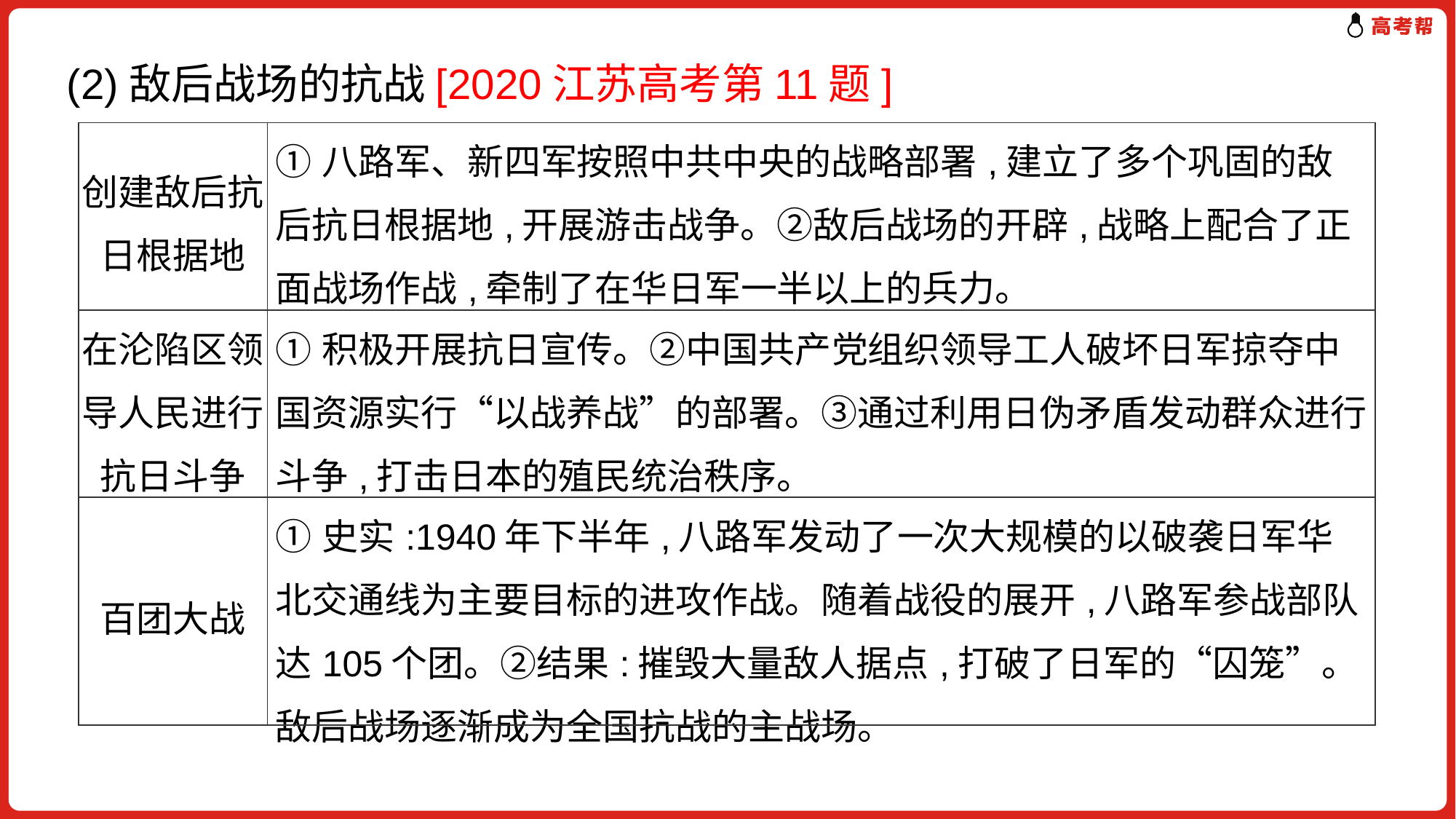

(2)敌后战场的抗战[2020江苏高考第11题]
| 创建敌后抗日根据地 | ①八路军、新四军按照中共中央的战略部署,建立了多个巩固的敌后抗日根据地,开展游击战争。②敌后战场的开辟,战略上配合了正面战场作战,牵制了在华日军一半以上的兵力。 |
| --- | --- |
| 在沦陷区领导人民进行抗日斗争 | ①积极开展抗日宣传。②中国共产党组织领导工人破坏日军掠夺中国资源实行“以战养战”的部署。③通过利用日伪矛盾发动群众进行斗争,打击日本的殖民统治秩序。 |
| 百团大战 | ①史实:1940年下半年,八路军发动了一次大规模的以破袭日军华北交通线为主要目标的进攻作战。随着战役的展开,八路军参战部队达105个团。②结果:摧毁大量敌人据点,打破了日军的“囚笼”。敌后战场逐渐成为全国抗战的主战场。 |